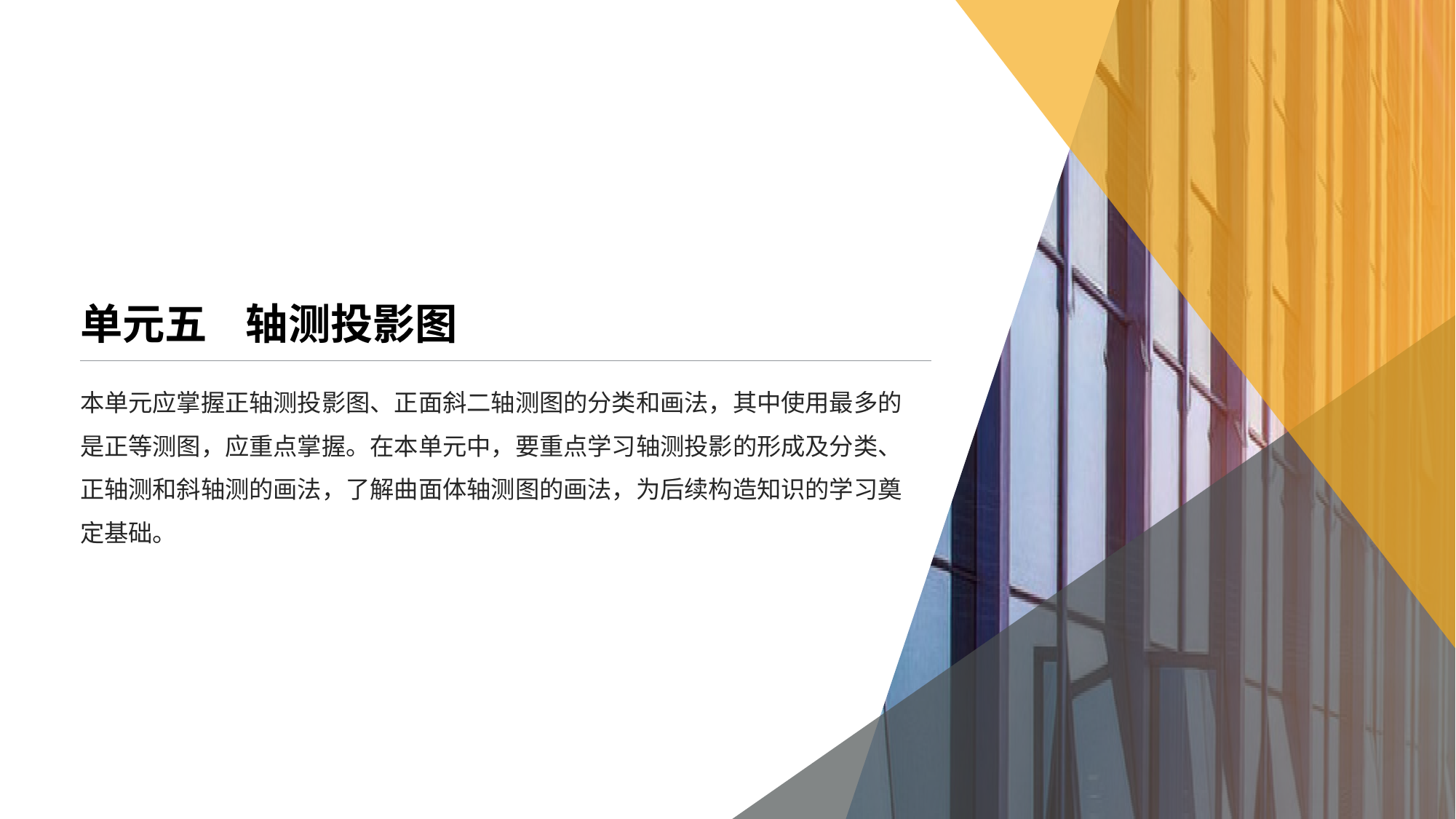

# 单元五    轴测投影图
本单元应掌握正轴测投影图、正面斜二轴测图的分类和画法，其中使用最多的是正等测图，应重点掌握。在本单元中，要重点学习轴测投影的形成及分类、正轴测和斜轴测的画法，了解曲面体轴测图的画法，为后续构造知识的学习奠定基础。